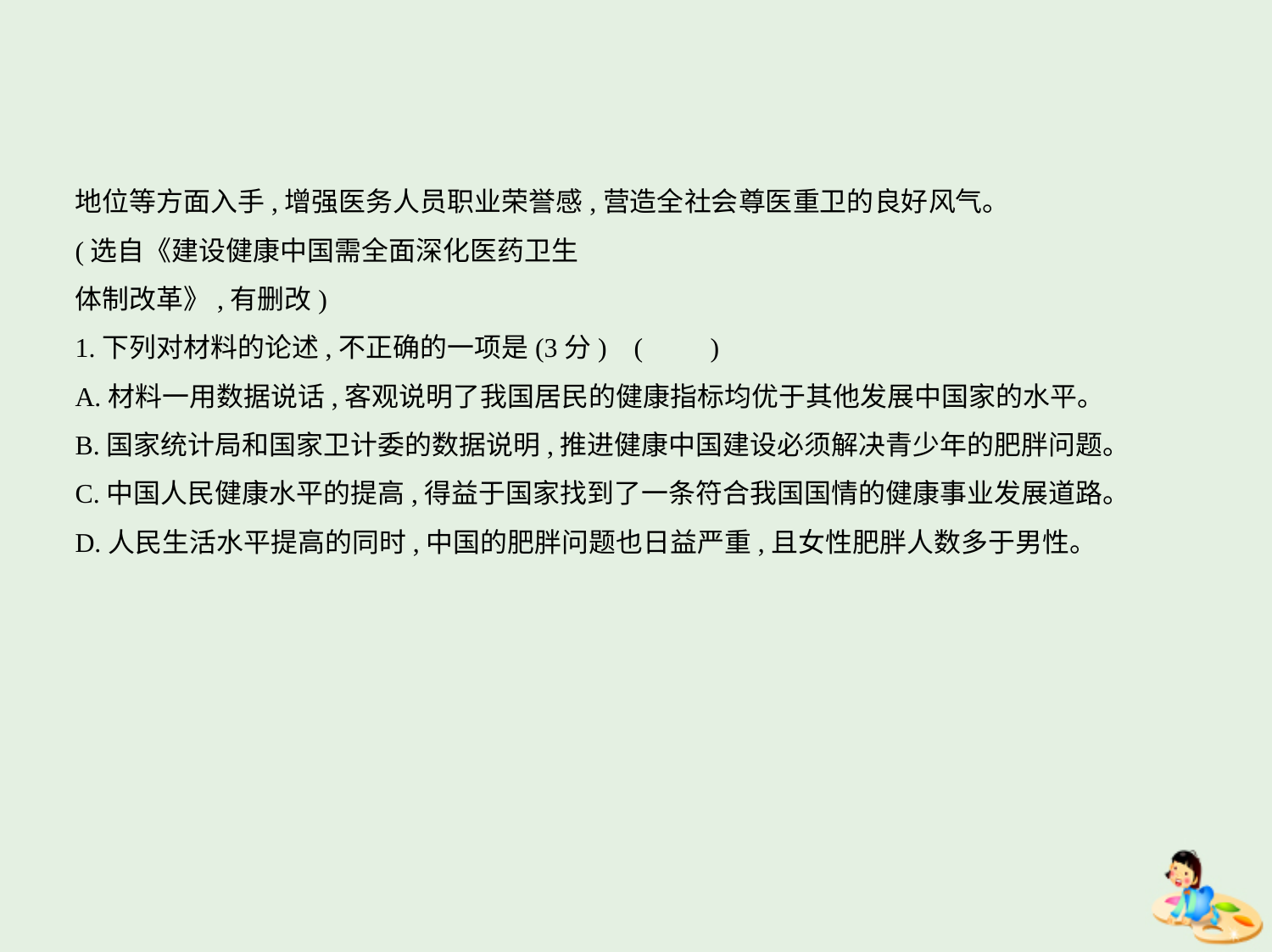

地位等方面入手,增强医务人员职业荣誉感,营造全社会尊医重卫的良好风气。
(选自《建设健康中国需全面深化医药卫生
体制改革》,有删改)
1.下列对材料的论述,不正确的一项是(3分) (　　)
A.材料一用数据说话,客观说明了我国居民的健康指标均优于其他发展中国家的水平。
B.国家统计局和国家卫计委的数据说明,推进健康中国建设必须解决青少年的肥胖问题。
C.中国人民健康水平的提高,得益于国家找到了一条符合我国国情的健康事业发展道路。
D.人民生活水平提高的同时,中国的肥胖问题也日益严重,且女性肥胖人数多于男性。